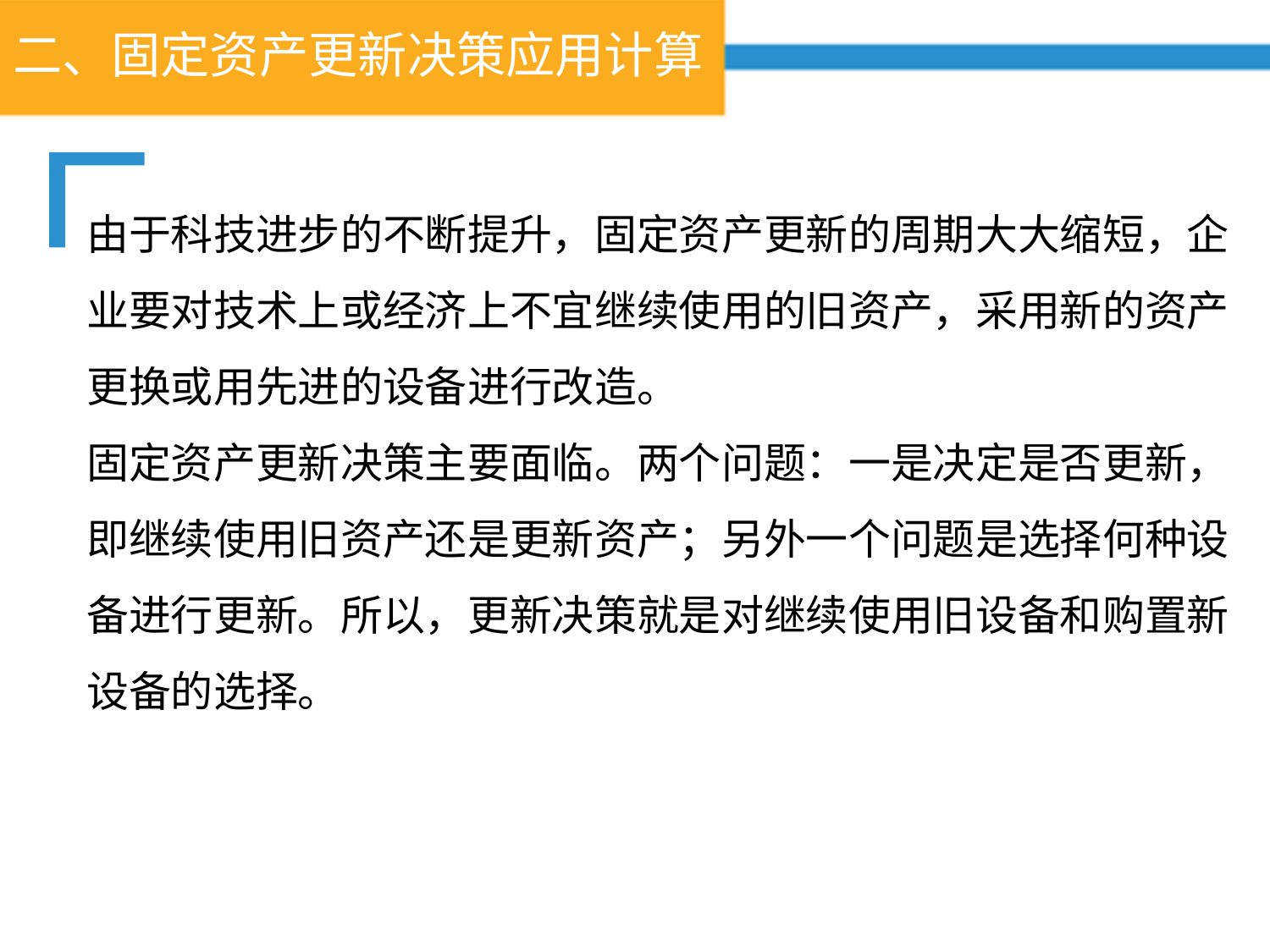

# 二、固定资产更新决策应用计算

由于科技进步的不断提升，固定资产更新的周期大大缩短，企业要对技术上或经济上不宜继续使用的旧资产，采用新的资产更换或用先进的设备进行改造。
固定资产更新决策主要面临。两个问题：一是决定是否更新，即继续使用旧资产还是更新资产；另外一个问题是选择何种设备进行更新。所以，更新决策就是对继续使用旧设备和购置新设备的选择。